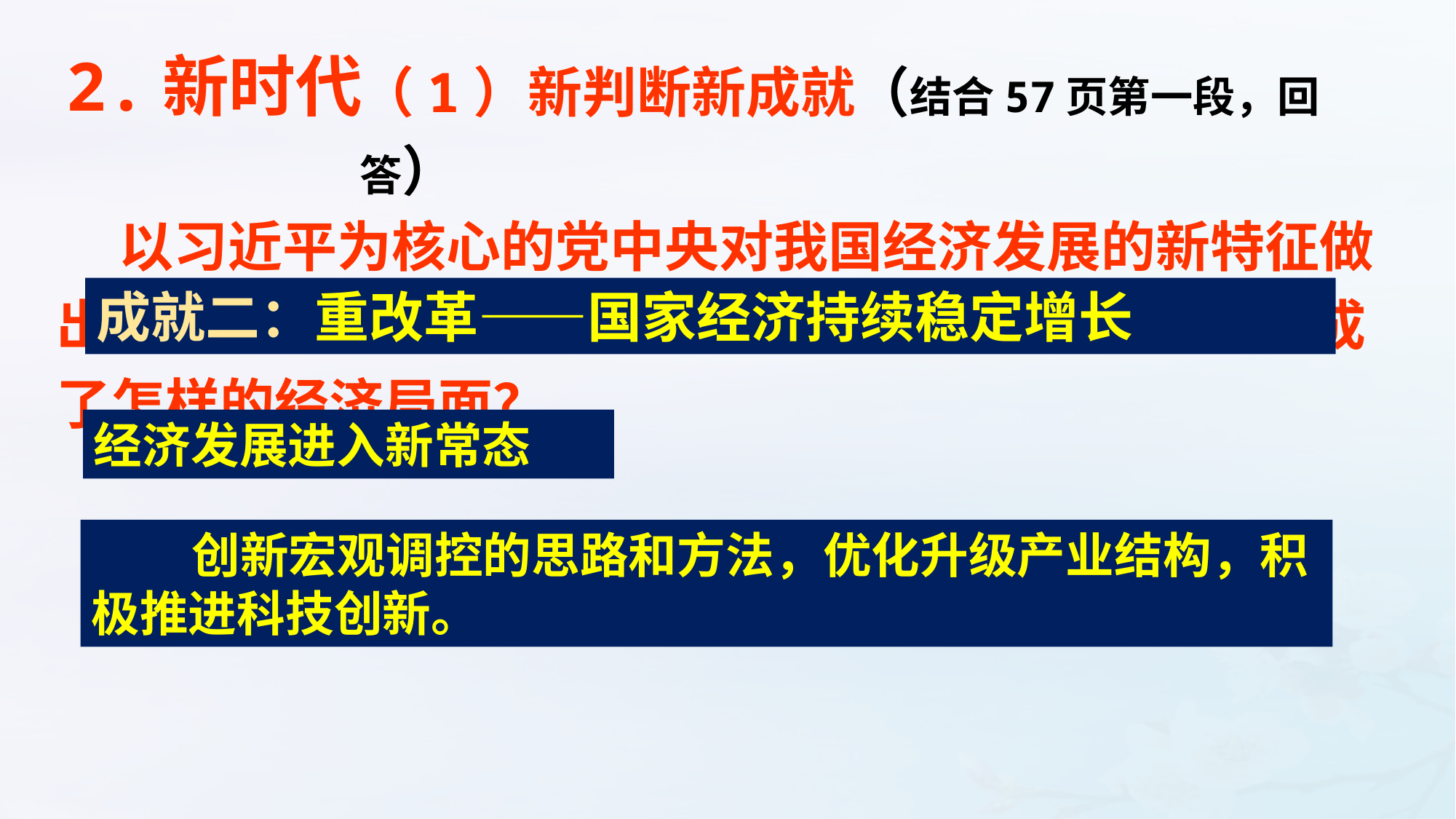

2.新时代
（1）新判断新成就（结合57页第一段，回答）
    以习近平为核心的党中央对我国经济发展的新特征做出了怎样的科学判断？我国采取了什么应对措施？促成了怎样的经济局面？
成就二：重改革——国家经济持续稳定增长
经济发展进入新常态
        创新宏观调控的思路和方法，优化升级产业结构，积极推进科技创新。